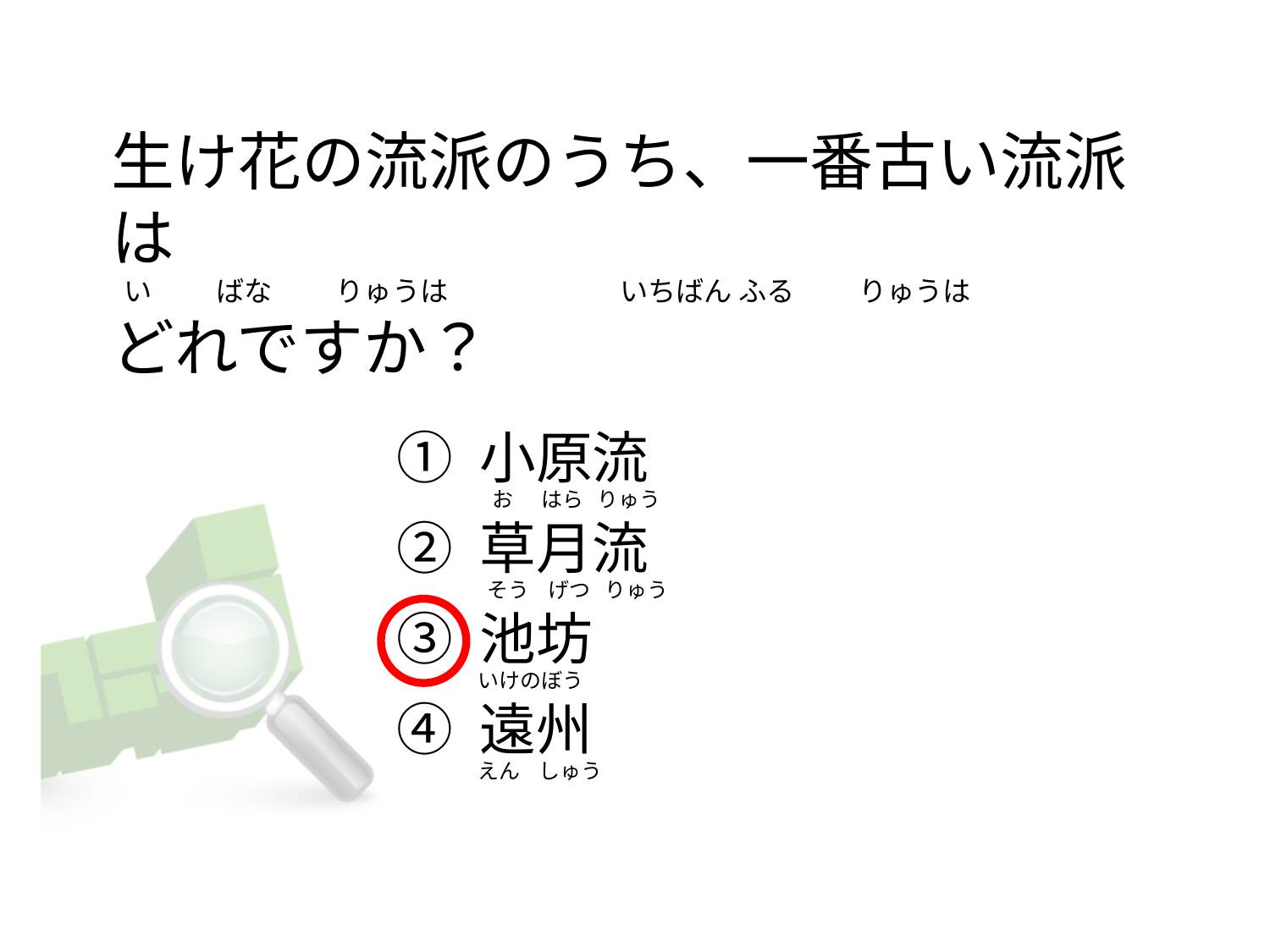

# 生け花の流派のうち、一番古い流派は   い          ばな          りゅうは                           いちばん ふる          りゅうは どれですか？
① 小原流
② 草月流
③ 池坊
④ 遠州
  お      はら   りゅう
 そう    げつ   りゅう

いけのぼう
えん    しゅう